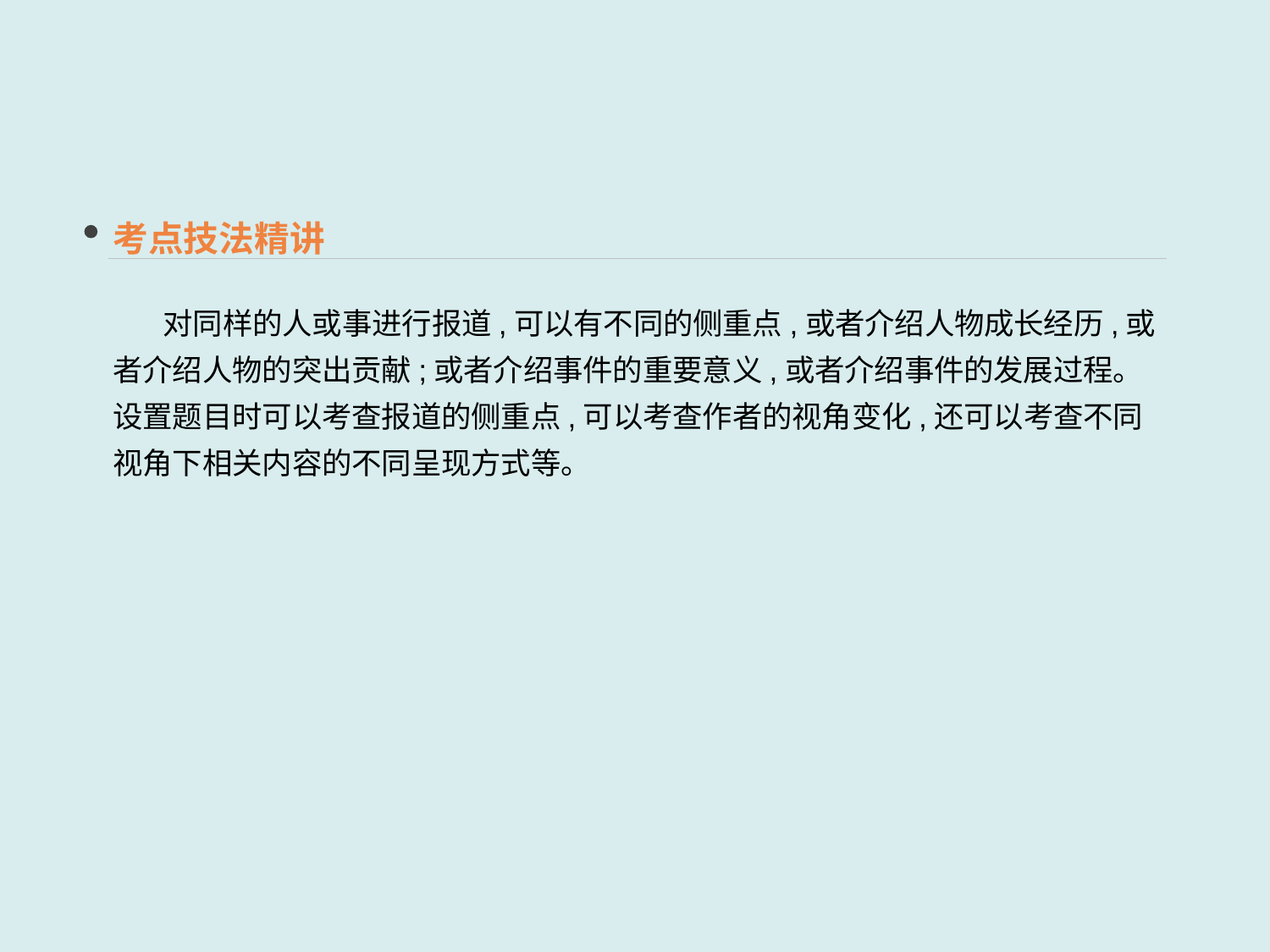

考点技法精讲

　   对同样的人或事进行报道,可以有不同的侧重点,或者介绍人物成长经历,或者介绍人物的突出贡献;或者介绍事件的重要意义,或者介绍事件的发展过程。设置题目时可以考查报道的侧重点,可以考查作者的视角变化,还可以考查不同视角下相关内容的不同呈现方式等。